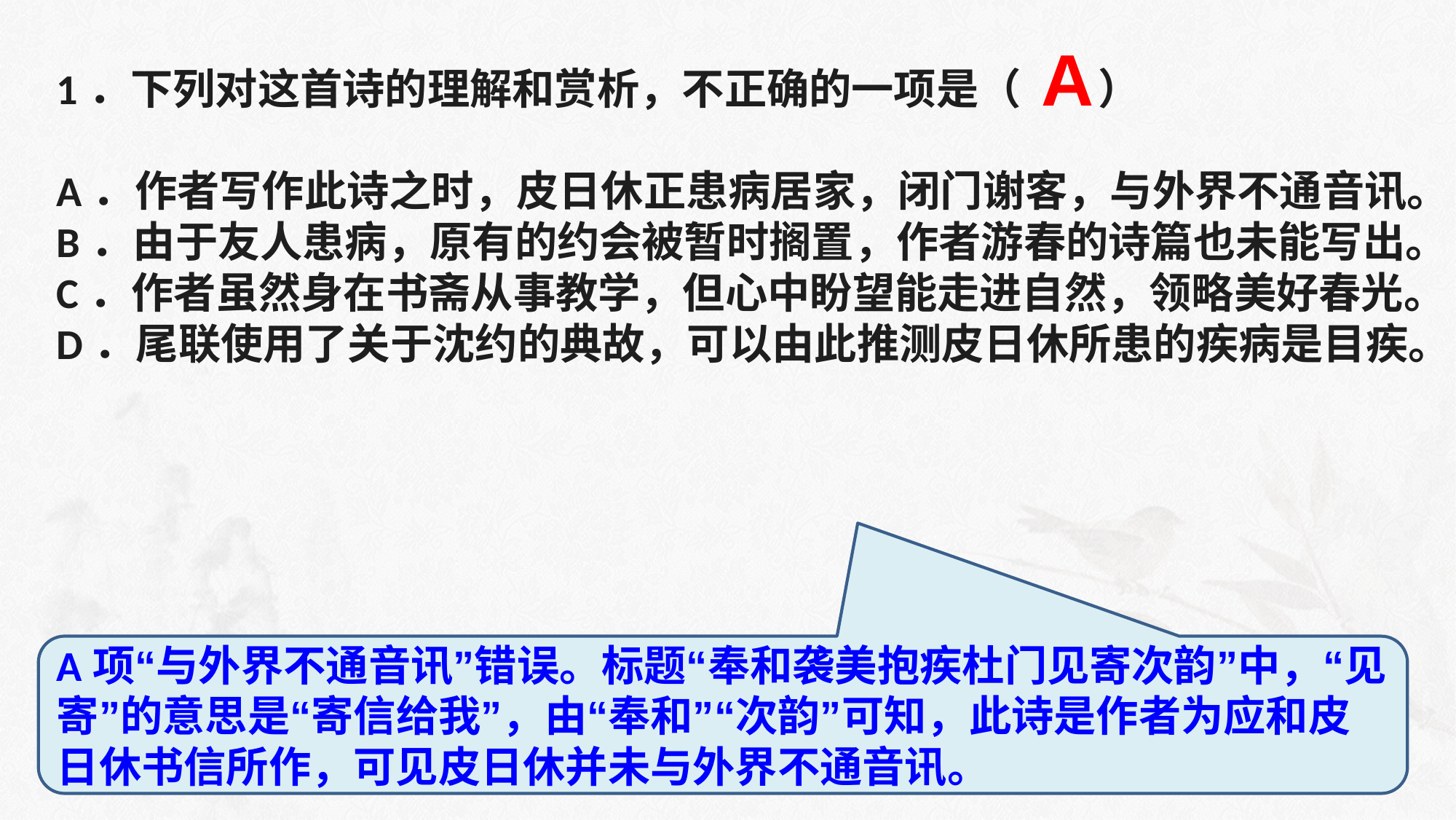

A
1．下列对这首诗的理解和赏析，不正确的一项是（        ）

A．作者写作此诗之时，皮日休正患病居家，闭门谢客，与外界不通音讯。
B．由于友人患病，原有的约会被暂时搁置，作者游春的诗篇也未能写出。
C．作者虽然身在书斋从事教学，但心中盼望能走进自然，领略美好春光。
D．尾联使用了关于沈约的典故，可以由此推测皮日休所患的疾病是目疾。
A项“与外界不通音讯”错误。标题“奉和袭美抱疾杜门见寄次韵”中，“见寄”的意思是“寄信给我”，由“奉和”“次韵”可知，此诗是作者为应和皮日休书信所作，可见皮日休并未与外界不通音讯。